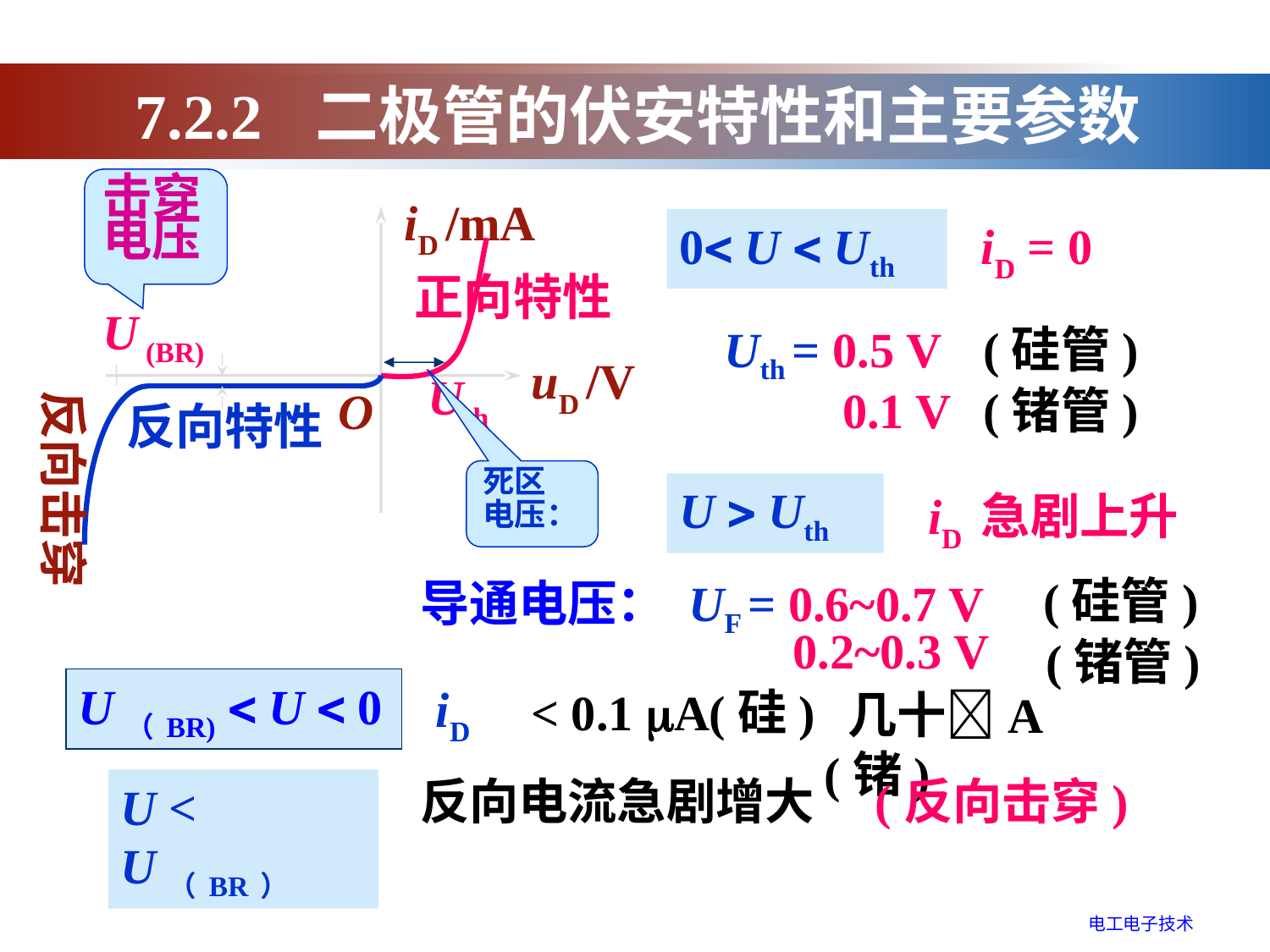

7.2.2 二极管的伏安特性和主要参数
击穿电压
iD /mA

uD /V
O

0< U < Uth
iD = 0

正向特性
U (BR)
Uth = 0.5 V
(硅管)

Uth

 0.1 V
(锗管)

反向击穿

反向特性
死区
电压：
U > Uth
iD 急剧上升
(硅管)
导通电压：
UF = 0.6~0.7 V
 0.2~0.3 V
(锗管)
U（BR) < U < 0
iD
< 0.1 μA(硅)
 几十μA (锗)
反向电流急剧增大
(反向击穿)
U < U（BR）
电工电子技术